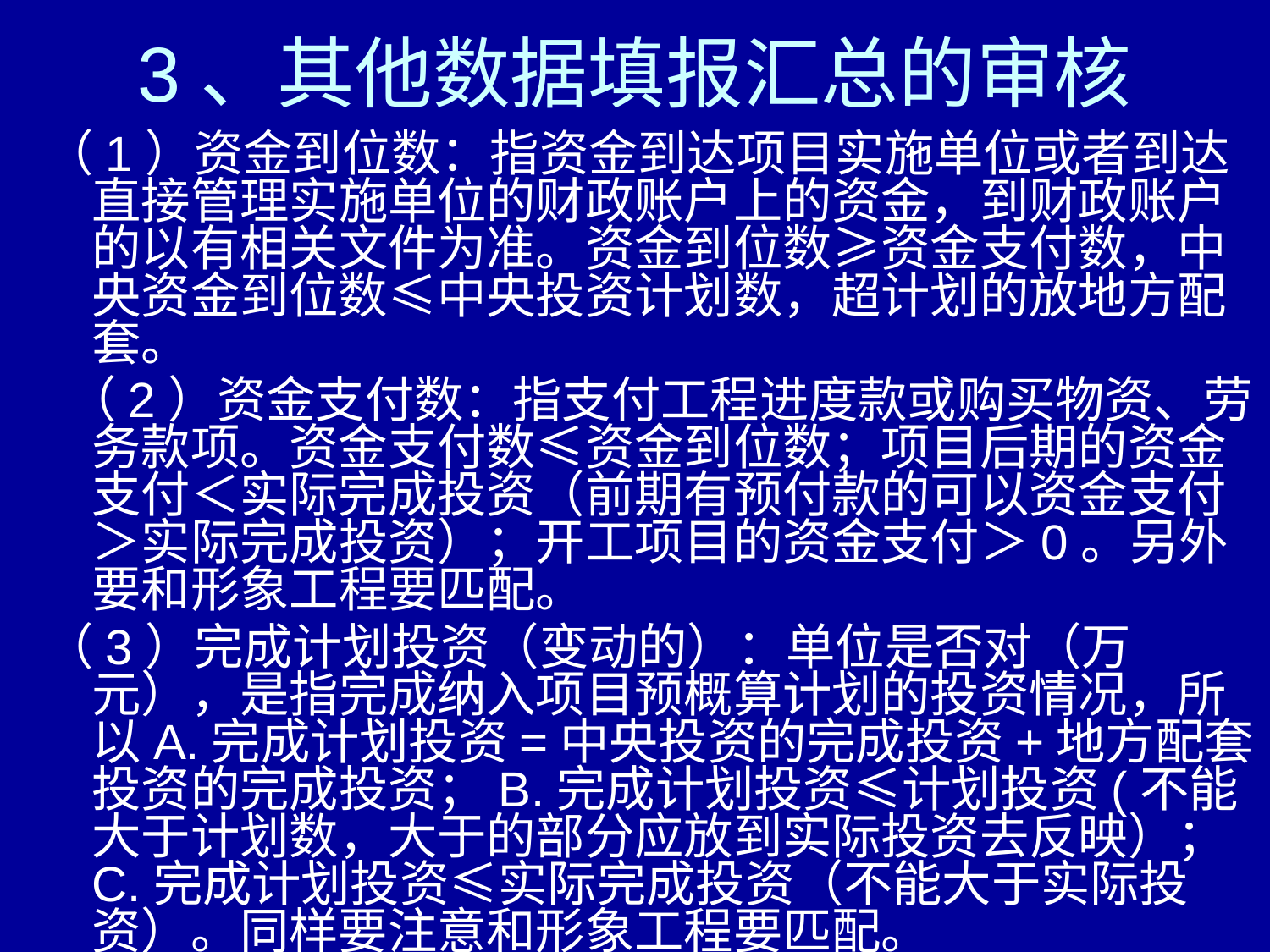

# 3、其他数据填报汇总的审核
（1）资金到位数：指资金到达项目实施单位或者到达直接管理实施单位的财政账户上的资金，到财政账户的以有相关文件为准。资金到位数≥资金支付数，中央资金到位数≤中央投资计划数，超计划的放地方配套。
 （2）资金支付数：指支付工程进度款或购买物资、劳务款项。资金支付数≤资金到位数；项目后期的资金支付＜实际完成投资（前期有预付款的可以资金支付＞实际完成投资）；开工项目的资金支付＞0。另外要和形象工程要匹配。
（3）完成计划投资（变动的）：单位是否对（万元），是指完成纳入项目预概算计划的投资情况，所以A.完成计划投资=中央投资的完成投资+地方配套投资的完成投资；B.完成计划投资≤计划投资(不能大于计划数，大于的部分应放到实际投资去反映）；C.完成计划投资≤实际完成投资（不能大于实际投资）。同样要注意和形象工程要匹配。